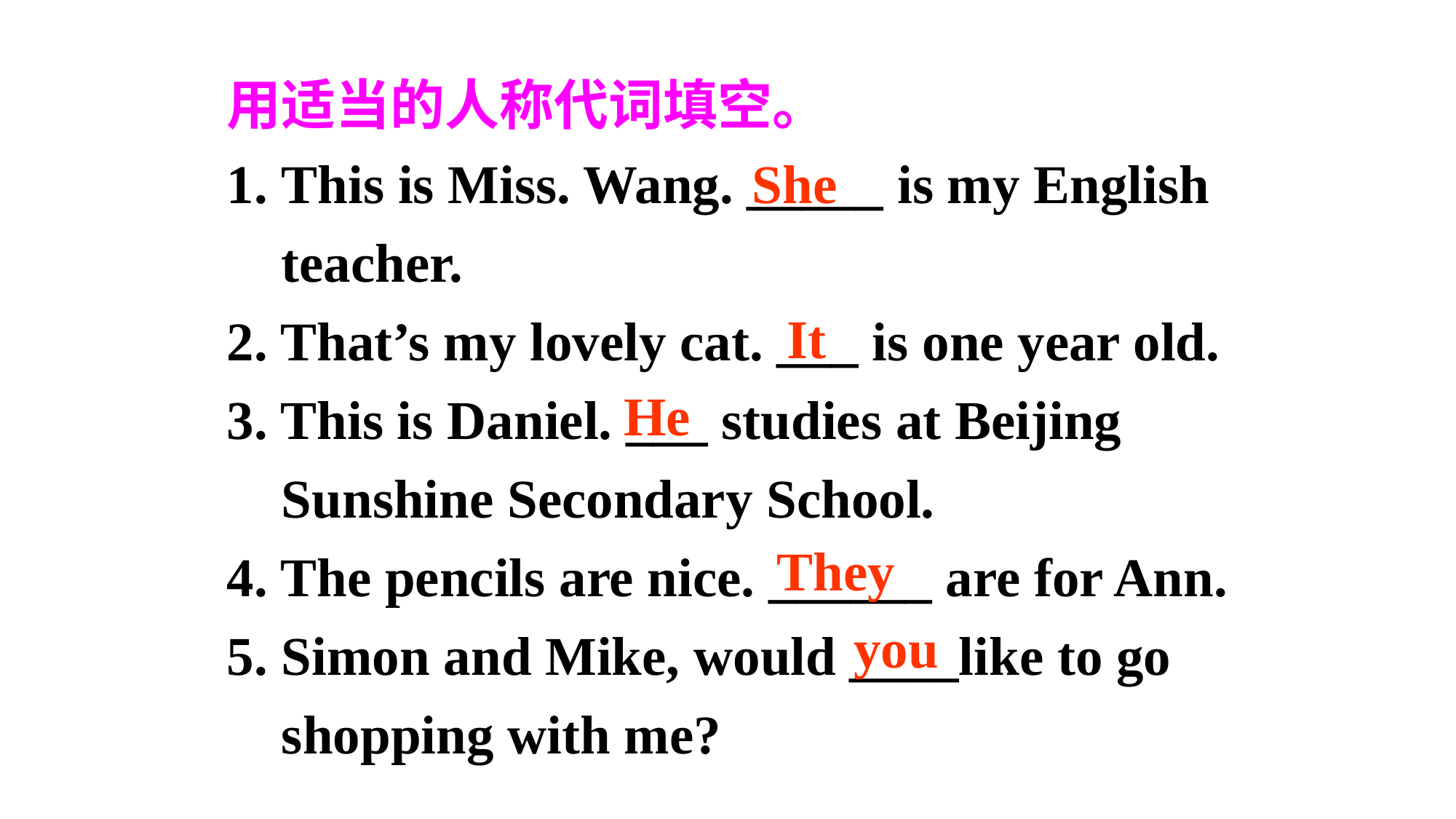

用适当的人称代词填空。
This is Miss. Wang. _____ is my English teacher.
2. That’s my lovely cat. ___ is one year old.
3. This is Daniel. ___ studies at Beijing Sunshine Secondary School.
4. The pencils are nice. ______ are for Ann.
5. Simon and Mike, would ____like to go shopping with me?
She
It
He
They
you